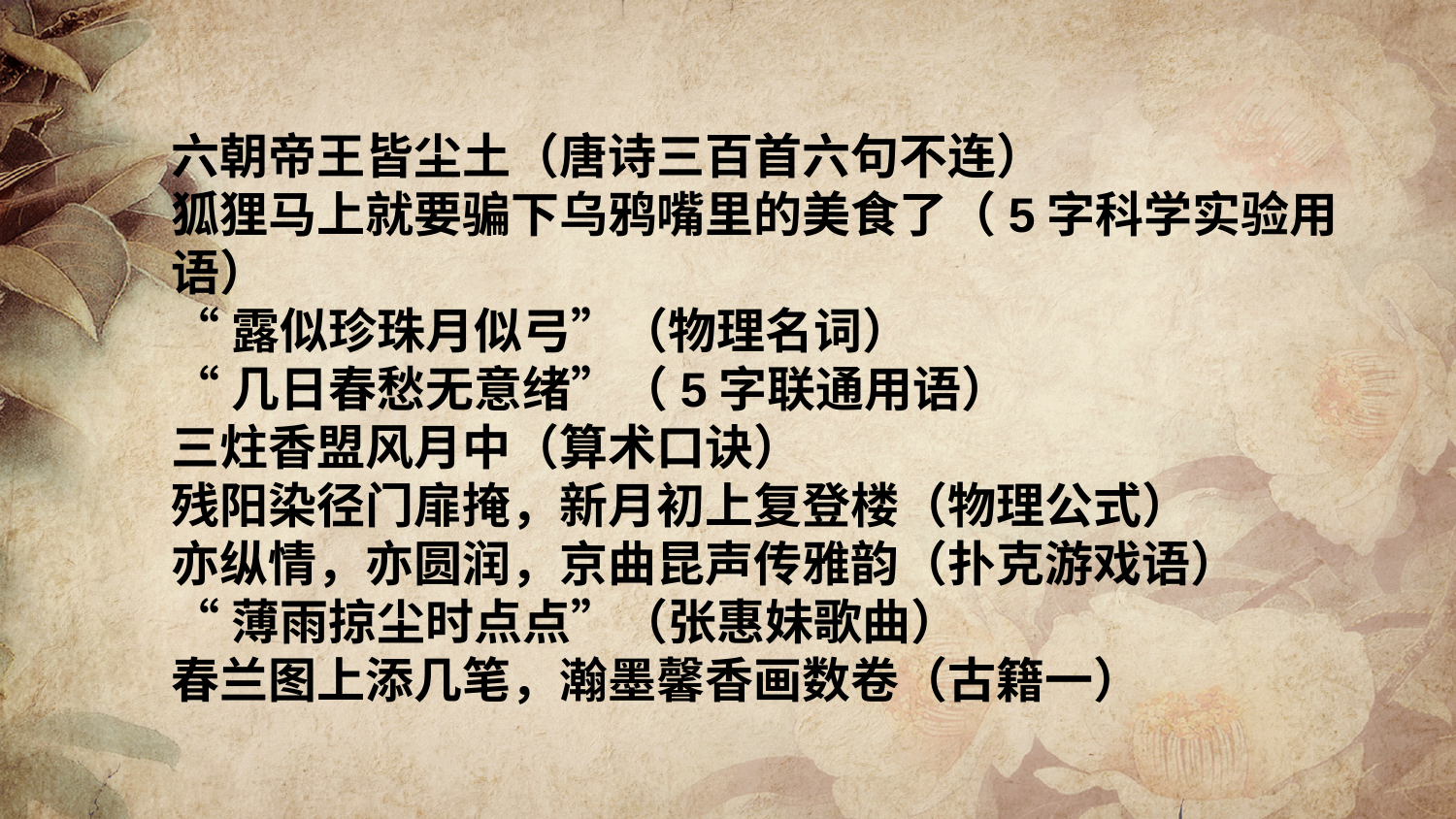

六朝帝王皆尘土（唐诗三百首六句不连）
狐狸马上就要骗下乌鸦嘴里的美食了（5字科学实验用语）
“露似珍珠月似弓”（物理名词）
“几日春愁无意绪”（5字联通用语）
三炷香盟风月中（算术口诀）
残阳染径门扉掩，新月初上复登楼（物理公式）
亦纵情，亦圆润，京曲昆声传雅韵（扑克游戏语）
“薄雨掠尘时点点”（张惠妹歌曲）
春兰图上添几笔，瀚墨馨香画数卷（古籍一）